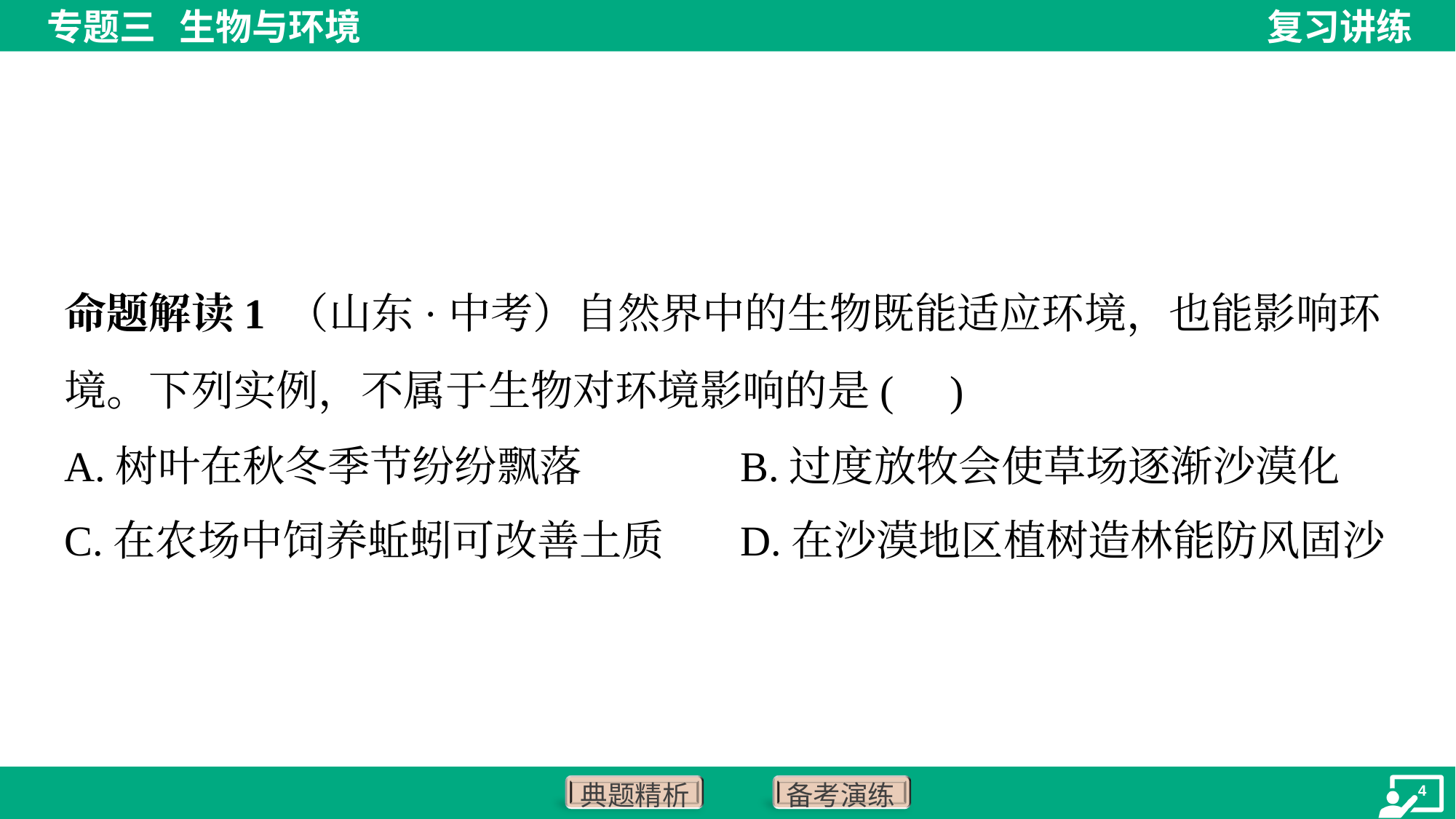

命题解读1 （山东·中考）自然界中的生物既能适应环境，也能影响环境。下列实例，不属于生物对环境影响的是(     )
A.树叶在秋冬季节纷纷飘落	B.过度放牧会使草场逐渐沙漠化
C.在农场中饲养蚯蚓可改善土质	D.在沙漠地区植树造林能防风固沙